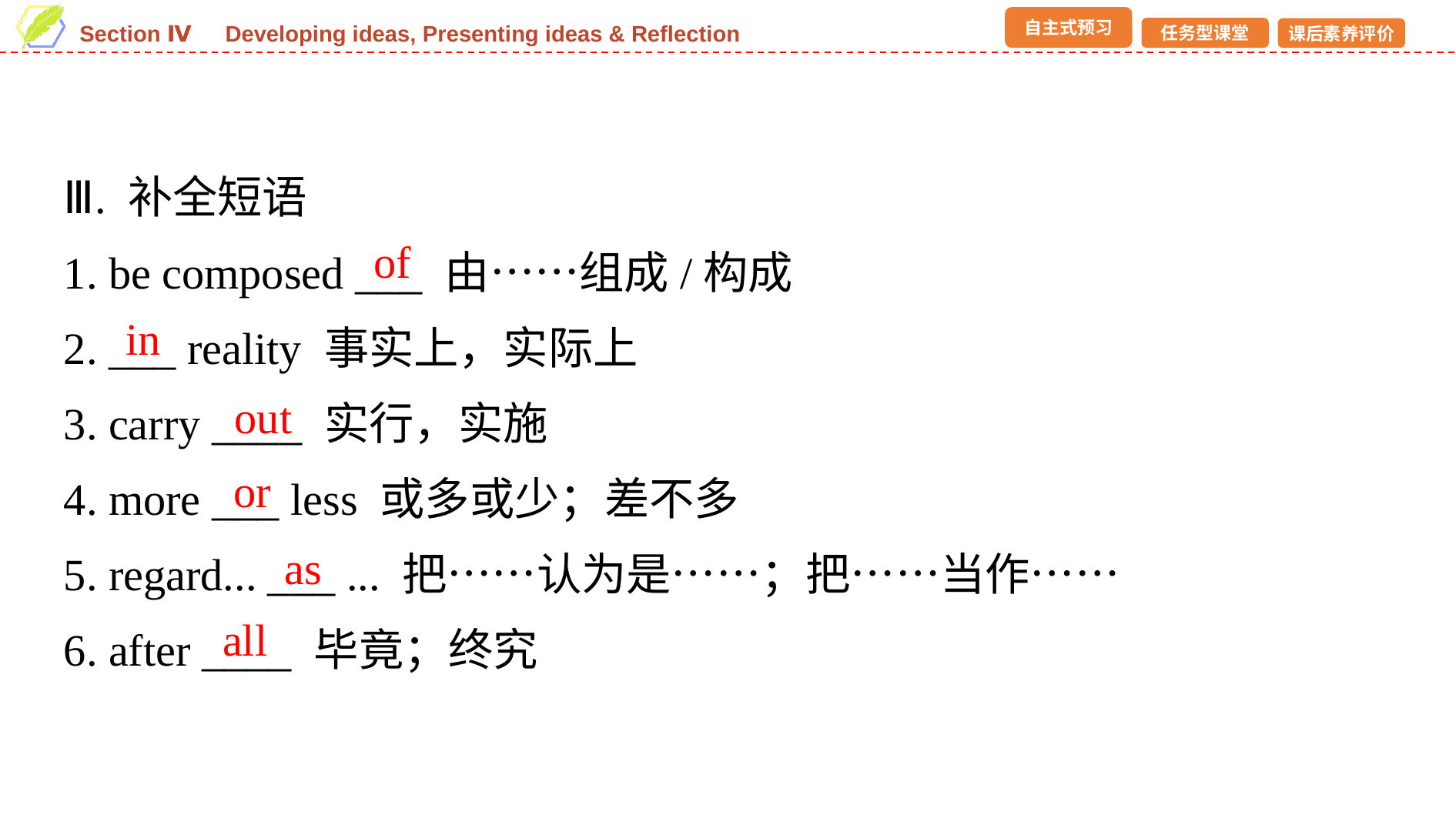

Ⅲ. 补全短语
1. be composed ___ 由……组成/构成
2. ___ reality 事实上，实际上
3. carry ____ 实行，实施
4. more ___ less 或多或少；差不多
5. regard... ___ ... 把……认为是……；把……当作……
6. after ____ 毕竟；终究
of
in
out
or
as
all